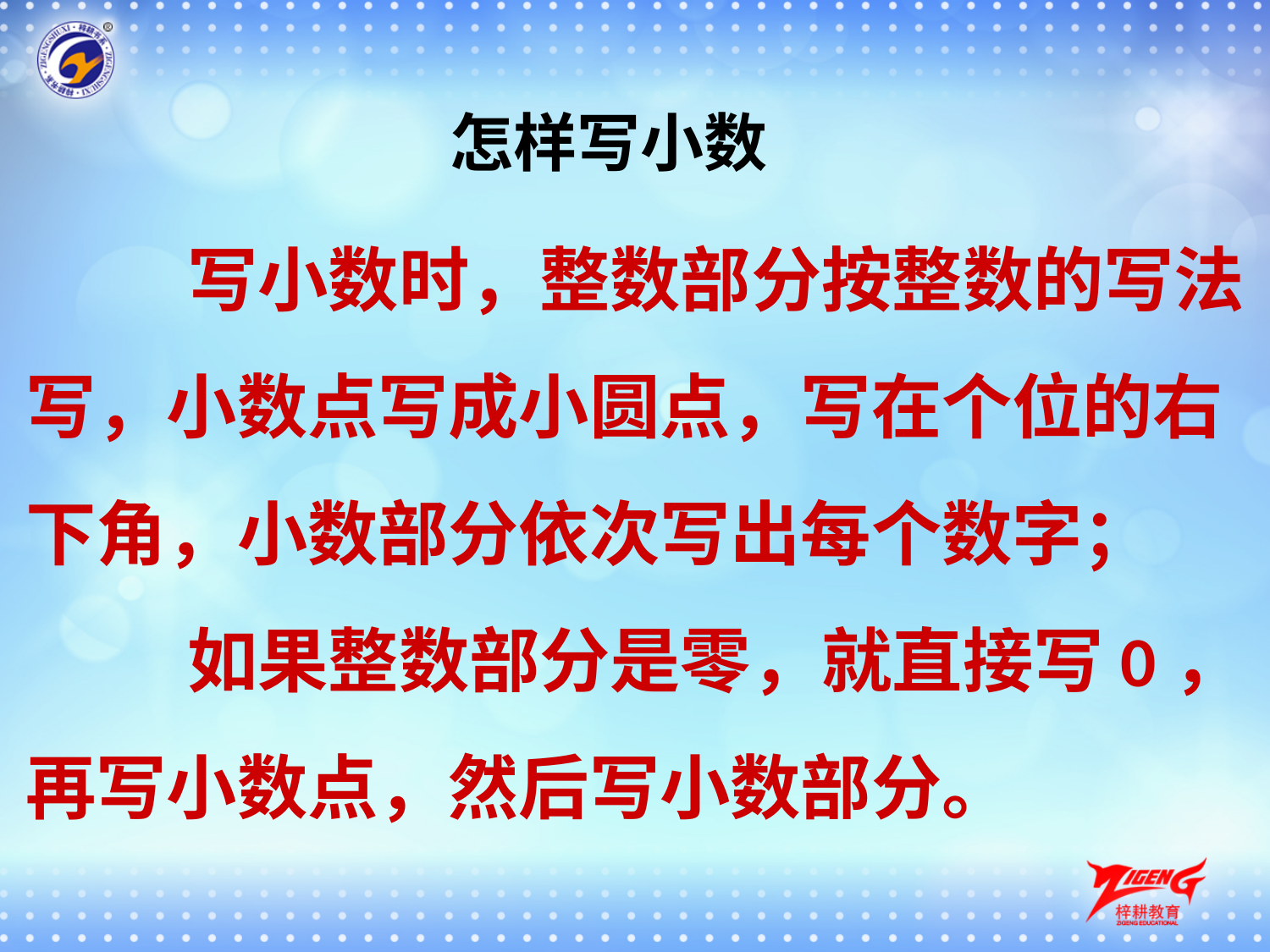

怎样写小数
         写小数时，整数部分按整数的写法
写，小数点写成小圆点，写在个位的右
下角，小数部分依次写出每个数字；
         如果整数部分是零，就直接写0，
再写小数点，然后写小数部分。